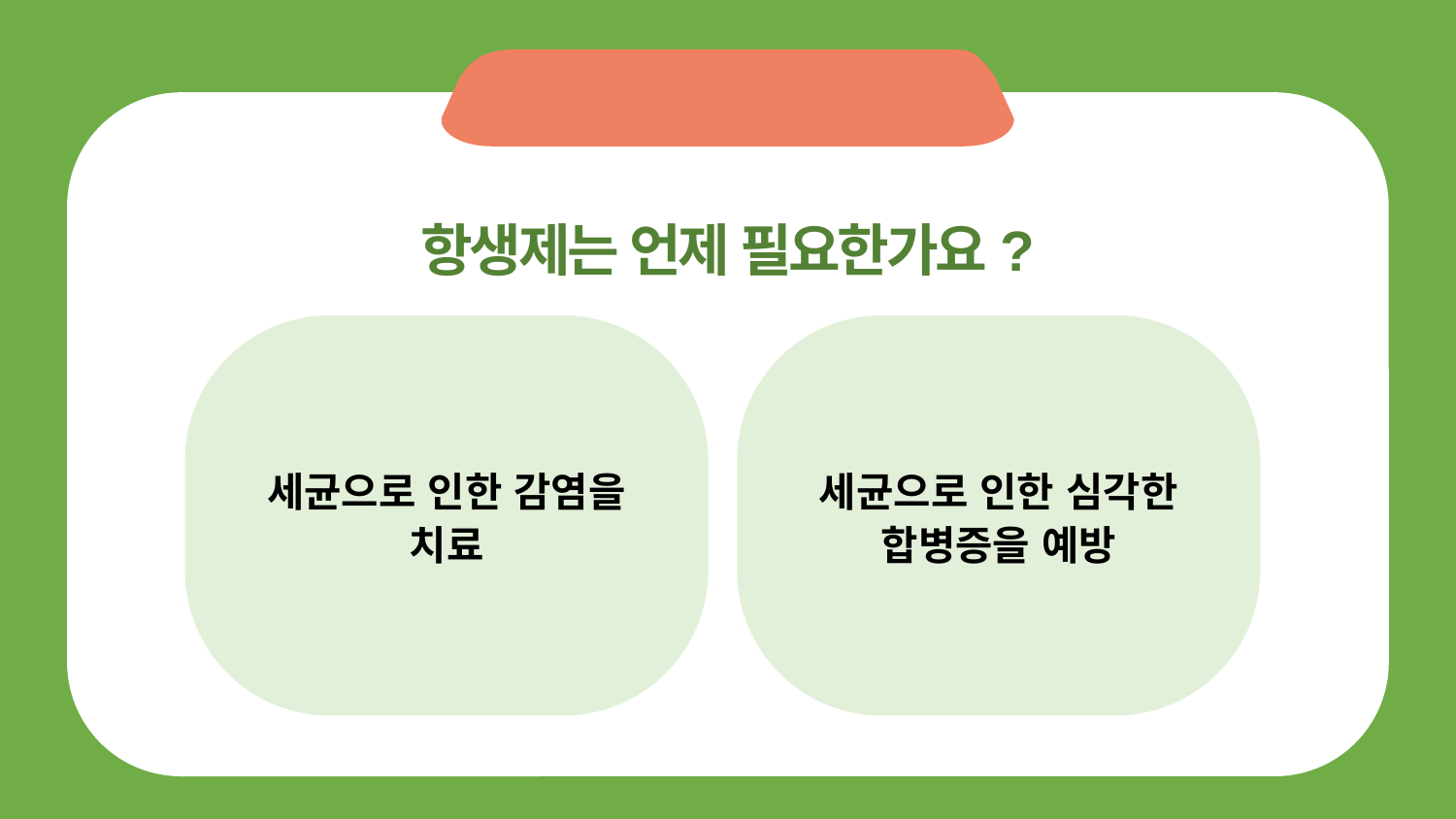

항생제는 언제 필요한가요?
세균으로 인한 감염을 치료
세균으로 인한 심각한 합병증을 예방